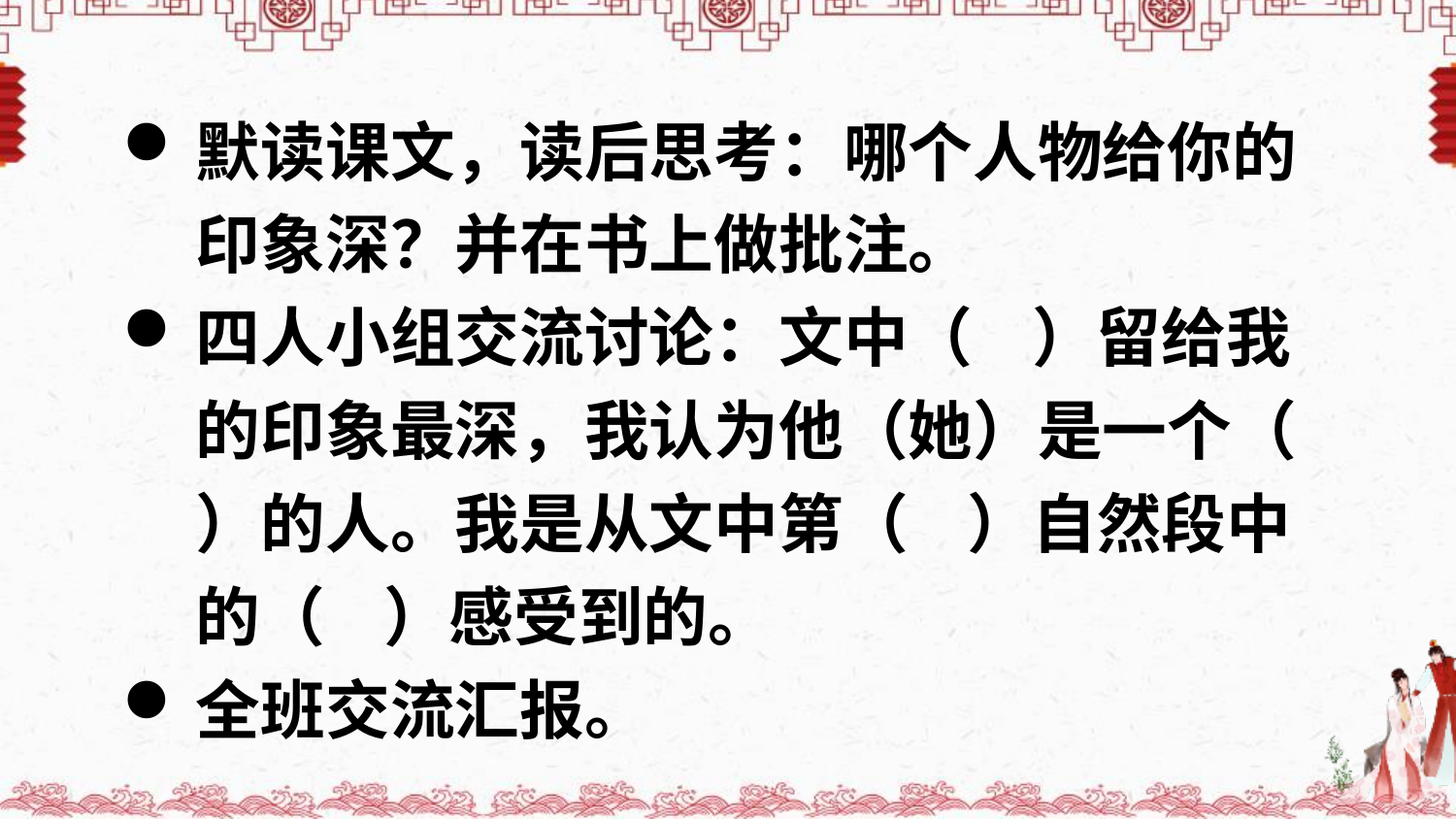

默读课文，读后思考：哪个人物给你的印象深？并在书上做批注。
四人小组交流讨论：文中（    ）留给我的印象最深，我认为他（她）是一个（    ）的人。我是从文中第（    ）自然段中的（    ）感受到的。
全班交流汇报。